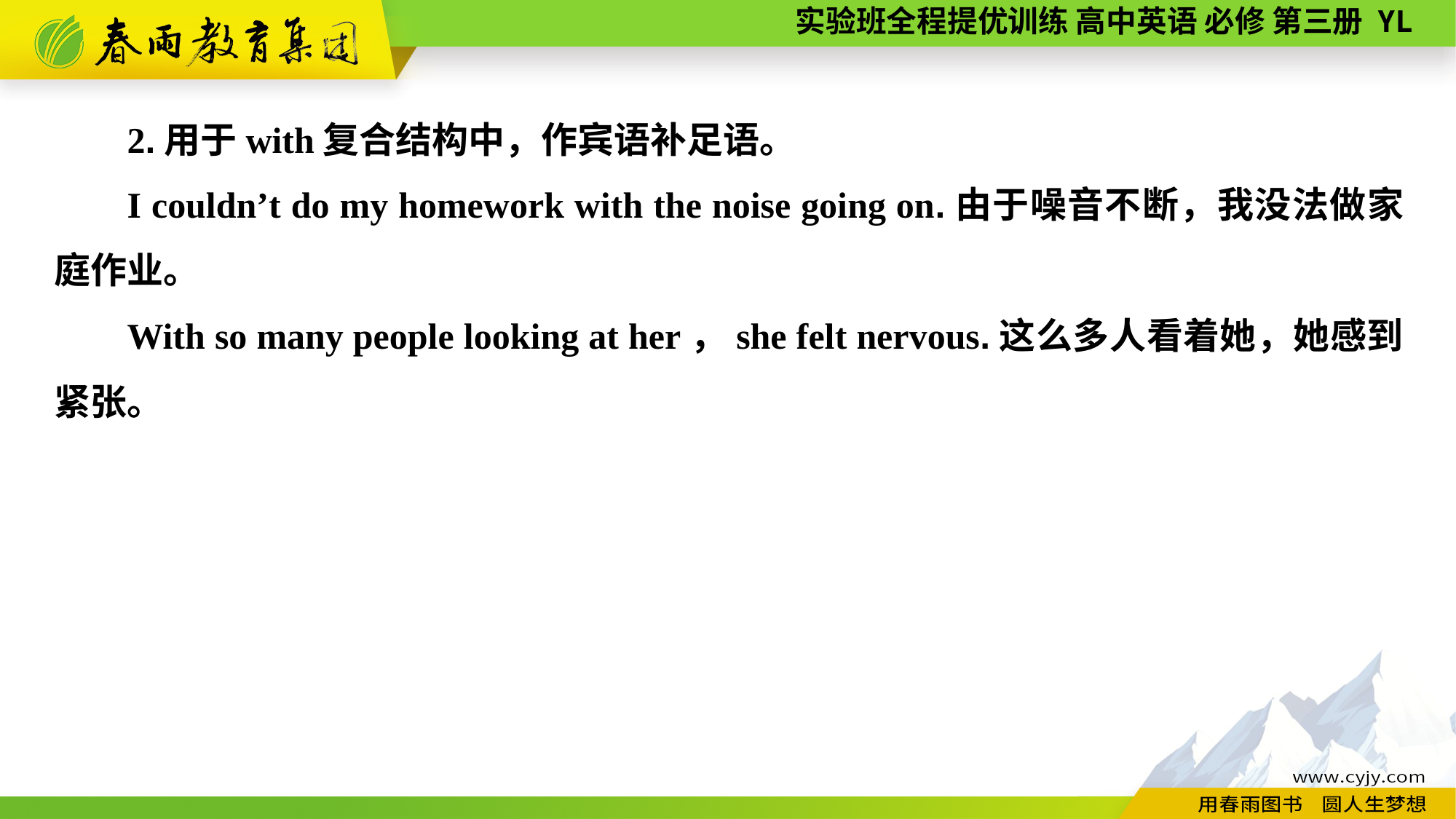

2.用于with复合结构中，作宾语补足语。
I couldn’t do my homework with the noise going on.由于噪音不断，我没法做家庭作业。
With so many people looking at her，she felt nervous.这么多人看着她，她感到紧张。